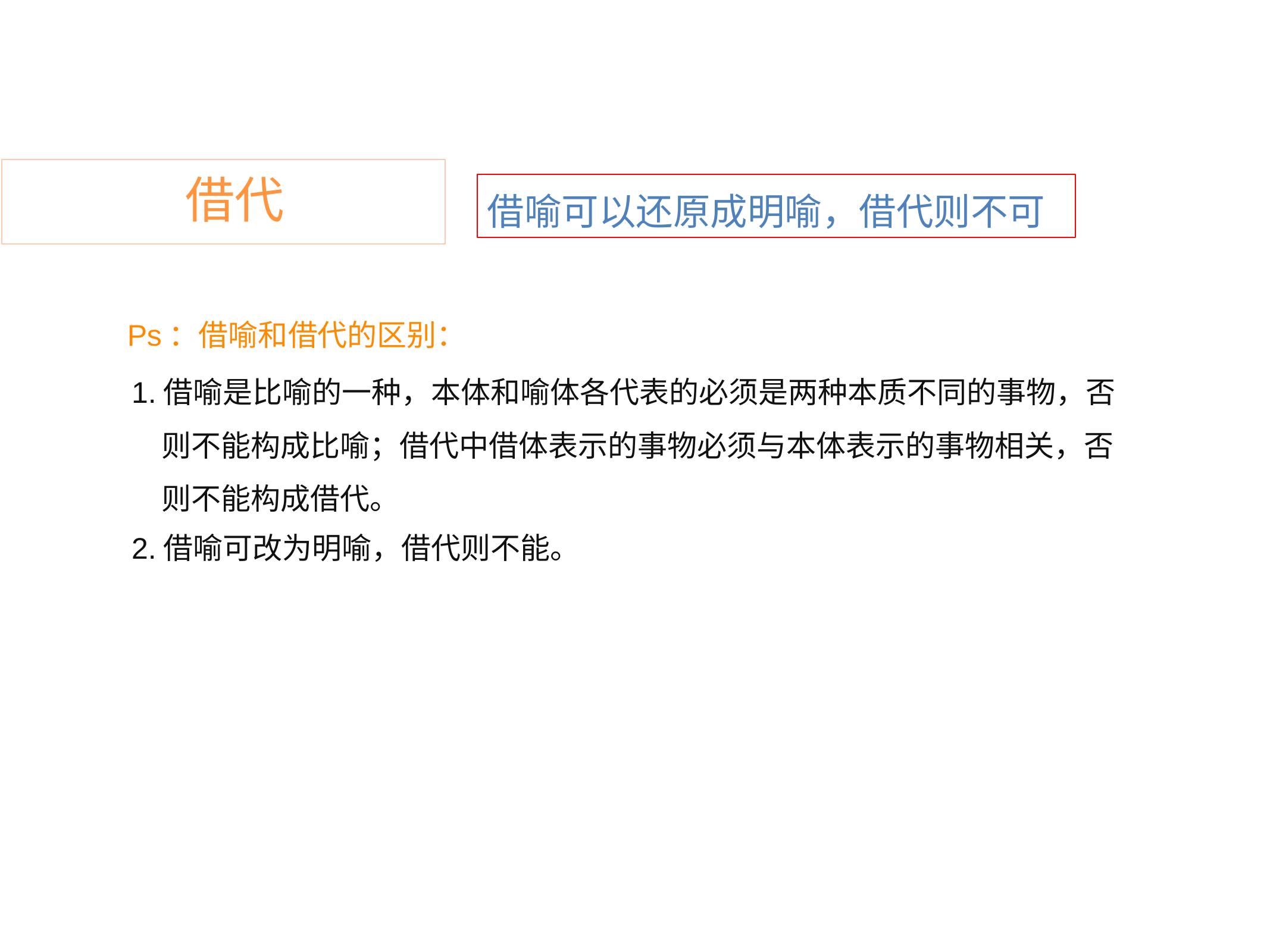

借代

借喻可以还原成明喻，借代则不可

Ps：借喻和借代的区别：
1.借喻是比喻的一种，本体和喻体各代表的必须是两种本质不同的事物，否

	则不能构成比喻；借代中借体表示的事物必须与本体表示的事物相关，否

	则不能构成借代。
2.借喻可改为明喻，借代则不能。